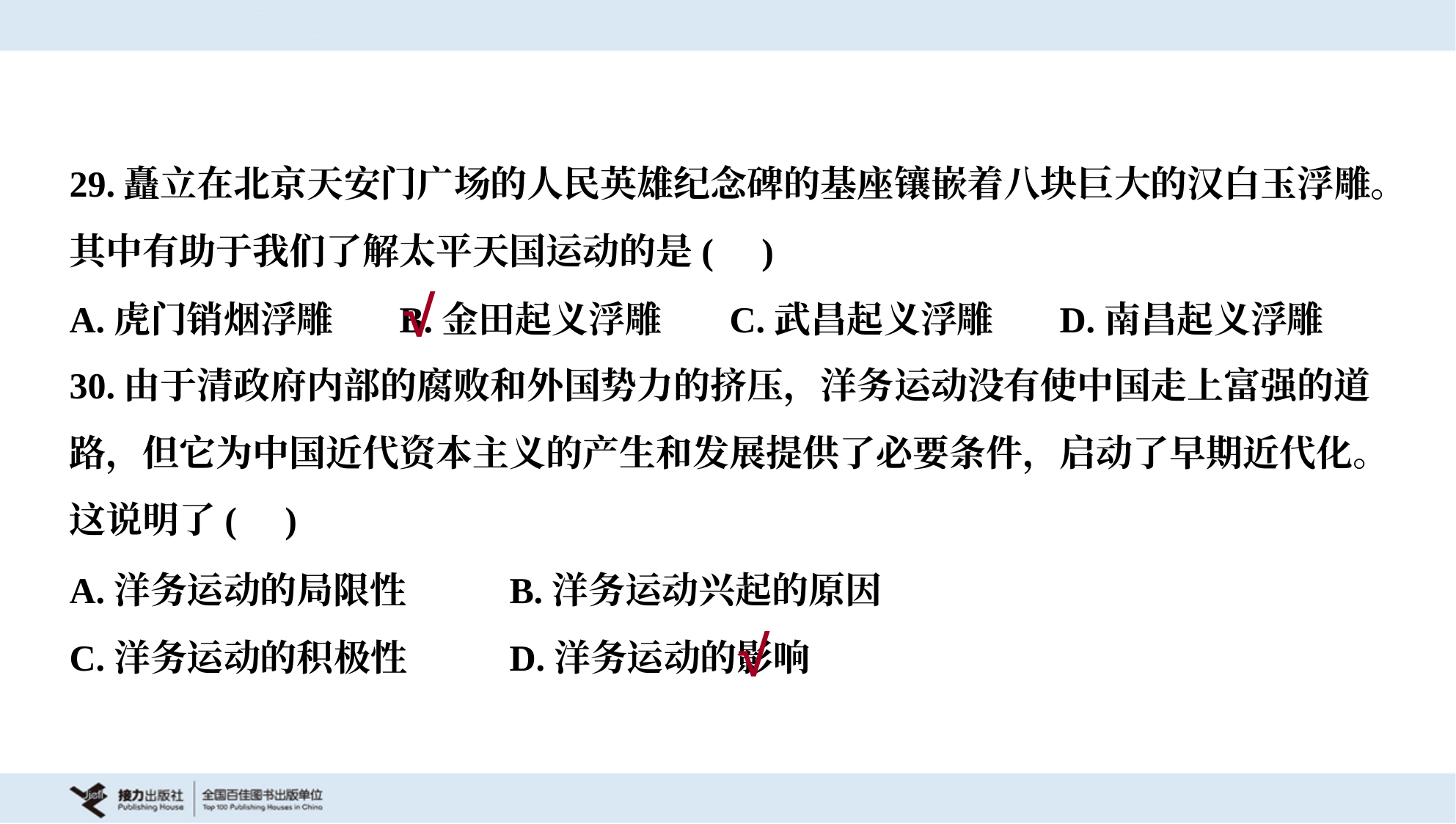

29.矗立在北京天安门广场的人民英雄纪念碑的基座镶嵌着八块巨大的汉白玉浮雕。
其中有助于我们了解太平天国运动的是(     )
A.虎门销烟浮雕	B.金田起义浮雕	C.武昌起义浮雕	D.南昌起义浮雕
√
30.由于清政府内部的腐败和外国势力的挤压，洋务运动没有使中国走上富强的道
路，但它为中国近代资本主义的产生和发展提供了必要条件，启动了早期近代化。
这说明了(     )
A.洋务运动的局限性	B.洋务运动兴起的原因
C.洋务运动的积极性	D.洋务运动的影响
√